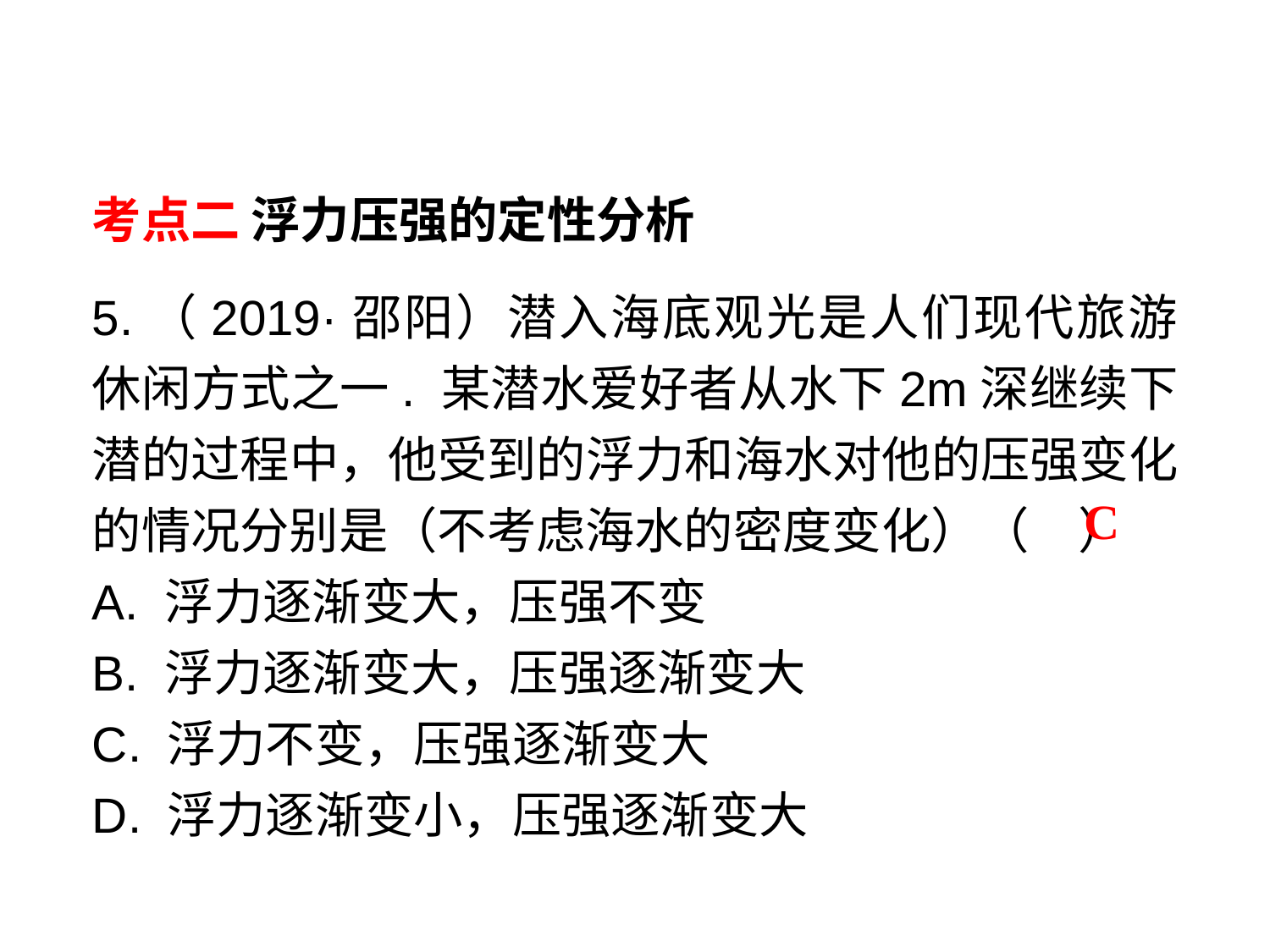

考点二 浮力压强的定性分析
5.（2019·邵阳）潜入海底观光是人们现代旅游休闲方式之一. 某潜水爱好者从水下2m深继续下潜的过程中，他受到的浮力和海水对他的压强变化的情况分别是（不考虑海水的密度变化）（　）
A. 浮力逐渐变大，压强不变
B. 浮力逐渐变大，压强逐渐变大
C. 浮力不变，压强逐渐变大
D. 浮力逐渐变小，压强逐渐变大
C